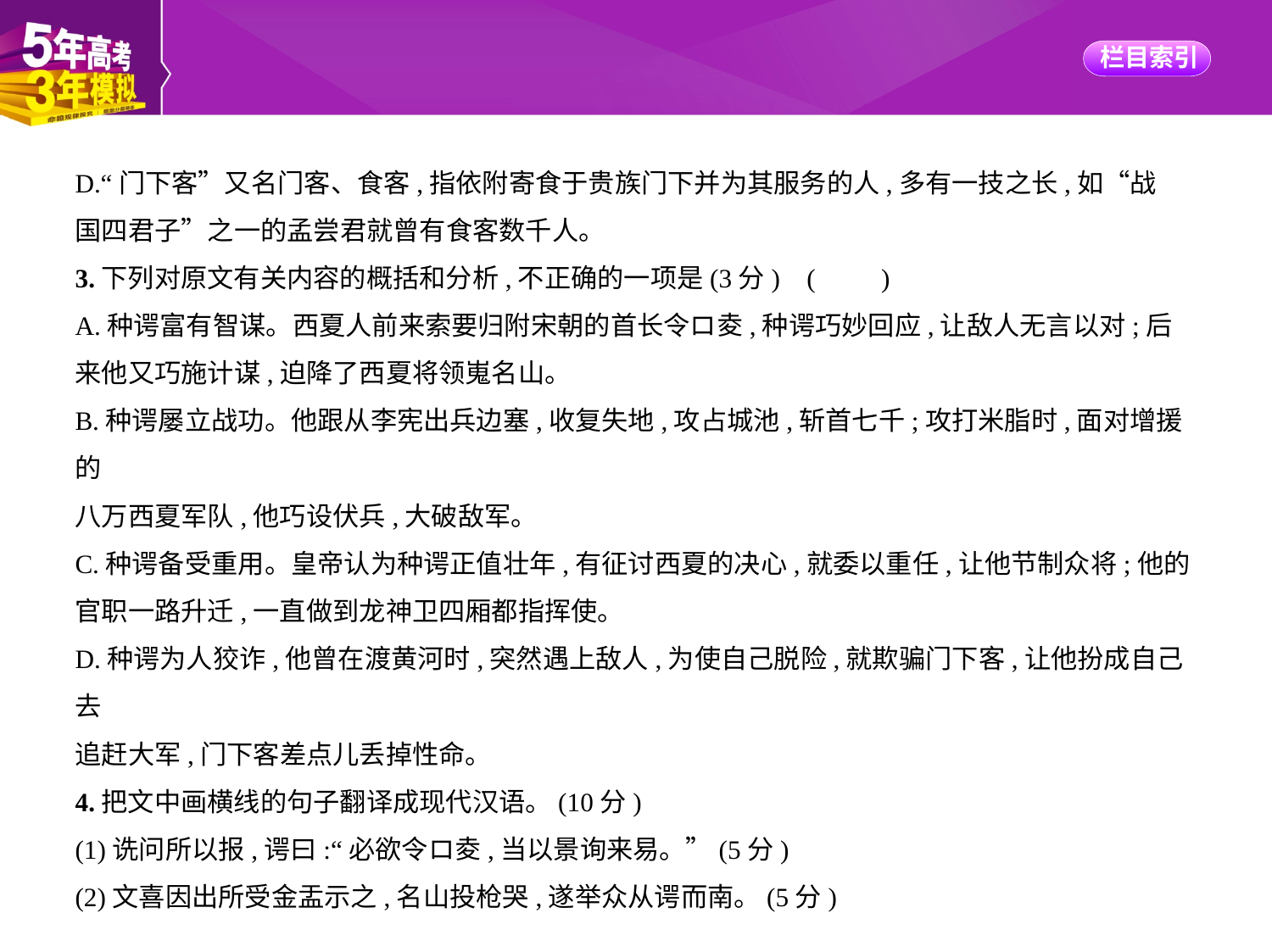

D.“门下客”又名门客、食客,指依附寄食于贵族门下并为其服务的人,多有一技之长,如“战
国四君子”之一的孟尝君就曾有食客数千人。
3.下列对原文有关内容的概括和分析,不正确的一项是(3分) (　　)
A.种谔富有智谋。西夏人前来索要归附宋朝的首长令ロ夌,种谔巧妙回应,让敌人无言以对;后
来他又巧施计谋,迫降了西夏将领嵬名山。
B.种谔屡立战功。他跟从李宪出兵边塞,收复失地,攻占城池,斩首七千;攻打米脂时,面对增援的
八万西夏军队,他巧设伏兵,大破敌军。
C.种谔备受重用。皇帝认为种谔正值壮年,有征讨西夏的决心,就委以重任,让他节制众将;他的
官职一路升迁,一直做到龙神卫四厢都指挥使。
D.种谔为人狡诈,他曾在渡黄河时,突然遇上敌人,为使自己脱险,就欺骗门下客,让他扮成自己去
追赶大军,门下客差点儿丢掉性命。
4.把文中画横线的句子翻译成现代汉语。(10分)
(1)诜问所以报,谔曰:“必欲令ロ夌,当以景询来易。”(5分)
(2)文喜因出所受金盂示之,名山投枪哭,遂举众从谔而南。(5分)